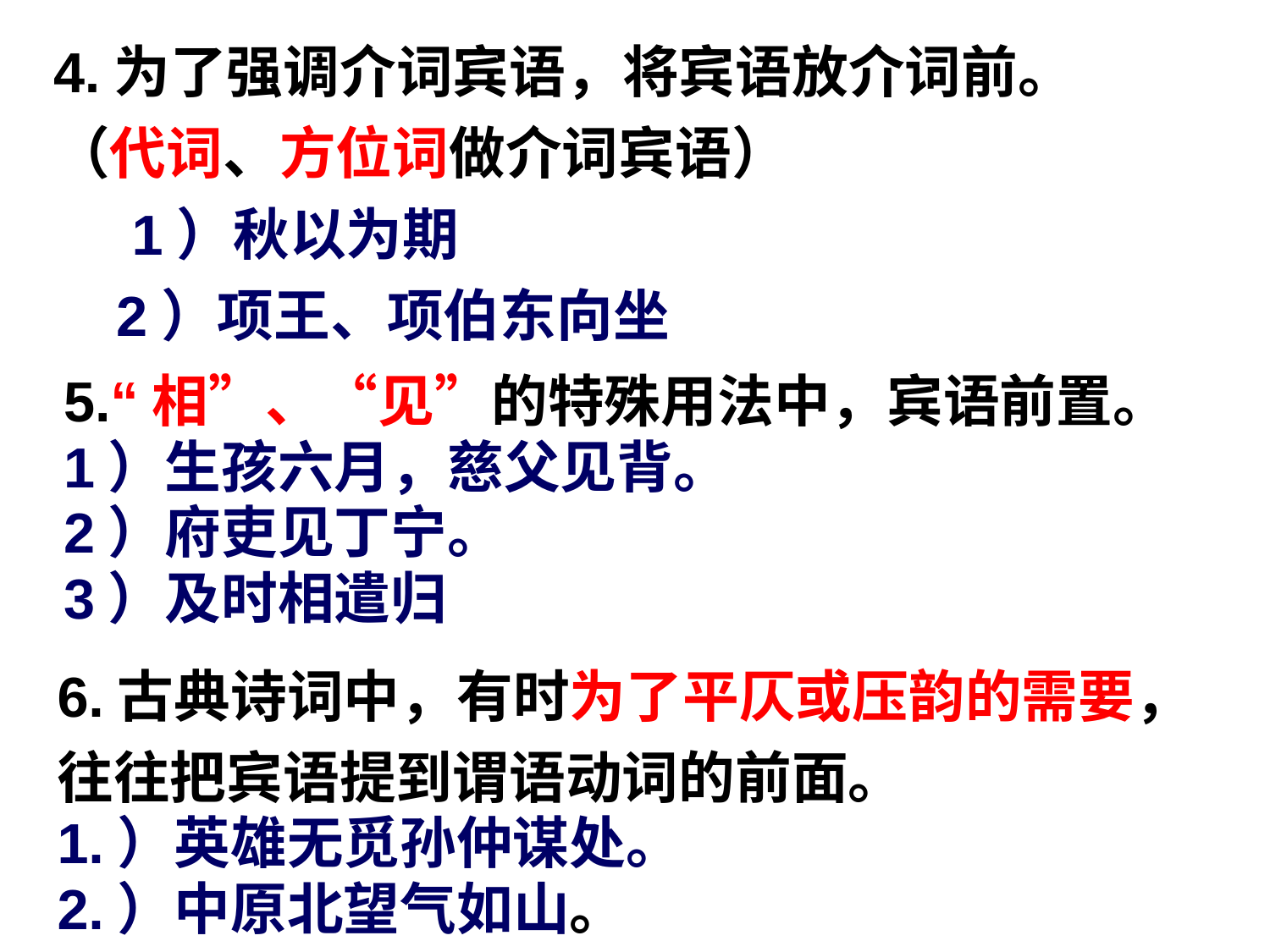

4.为了强调介词宾语，将宾语放介词前。（代词、方位词做介词宾语）
     1）秋以为期
    2）项王、项伯东向坐
#
5.“相”、“见”的特殊用法中，宾语前置。
1）生孩六月，慈父见背。
2）府吏见丁宁。
3）及时相遣归

6.古典诗词中，有时为了平仄或压韵的需要，
往往把宾语提到谓语动词的前面。
1.）英雄无觅孙仲谋处。
2.）中原北望气如山。